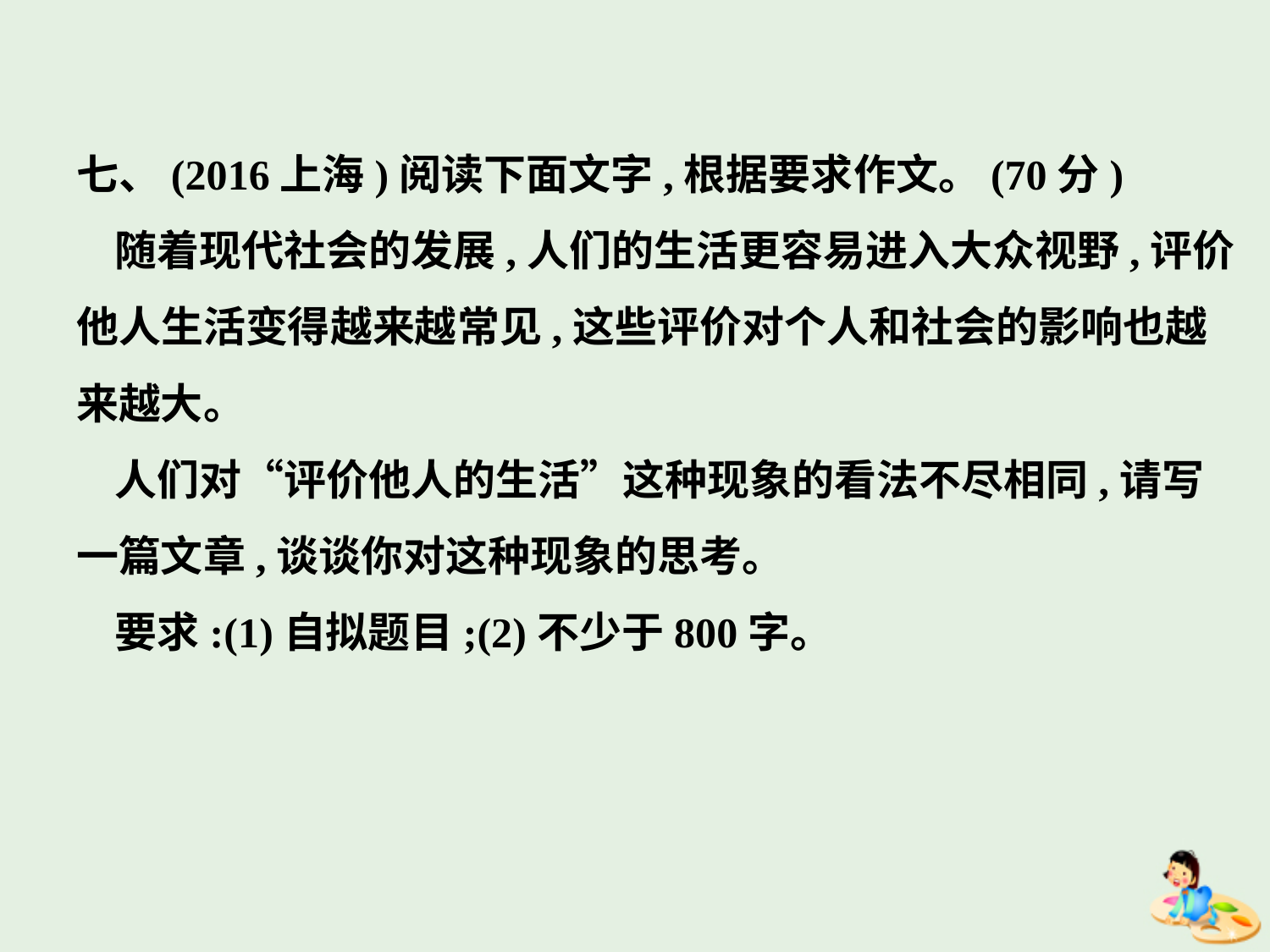

七、(2016上海)阅读下面文字,根据要求作文。(70分)
   随着现代社会的发展,人们的生活更容易进入大众视野,评价他人生活变得越来越常见,这些评价对个人和社会的影响也越来越大。
   人们对“评价他人的生活”这种现象的看法不尽相同,请写一篇文章,谈谈你对这种现象的思考。
   要求:(1)自拟题目;(2)不少于800字。